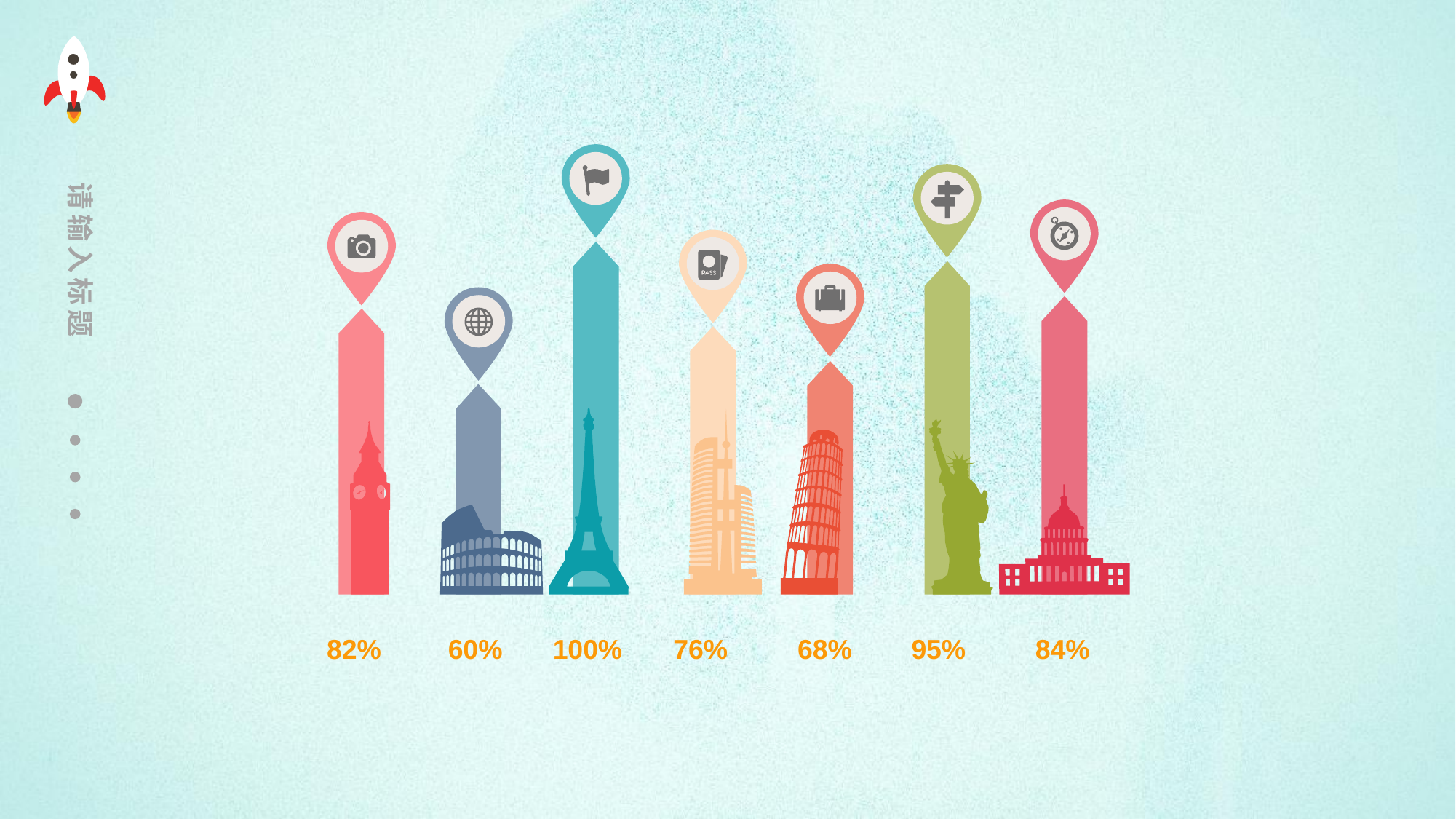

请输入标题

82%
60%
100%
76%
68%
95%
84%